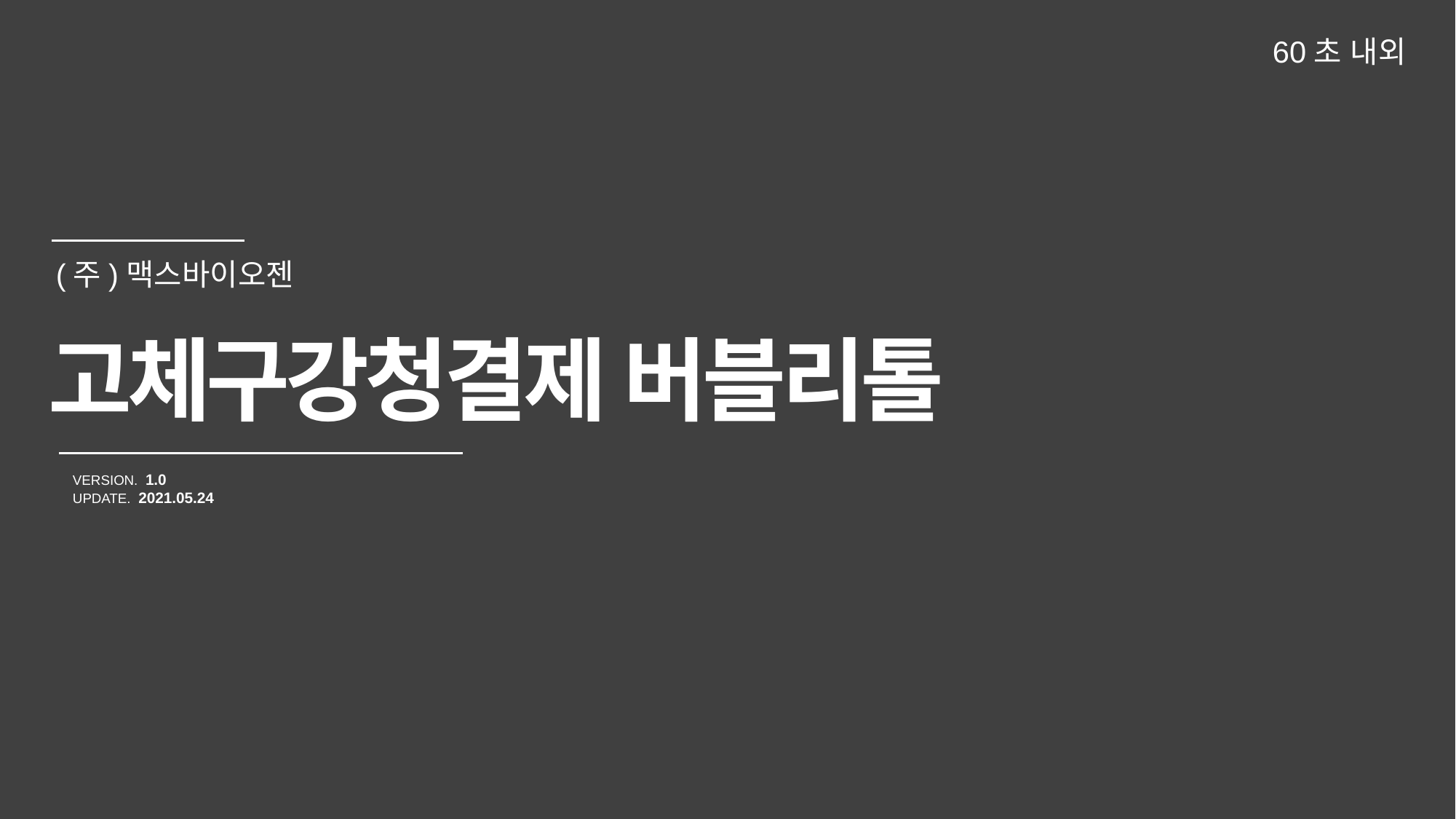

60초 내외
고체구강청결제 버블리톨
VERSION.  1.0
UPDATE.  2021.05.24

(주)맥스바이오젠